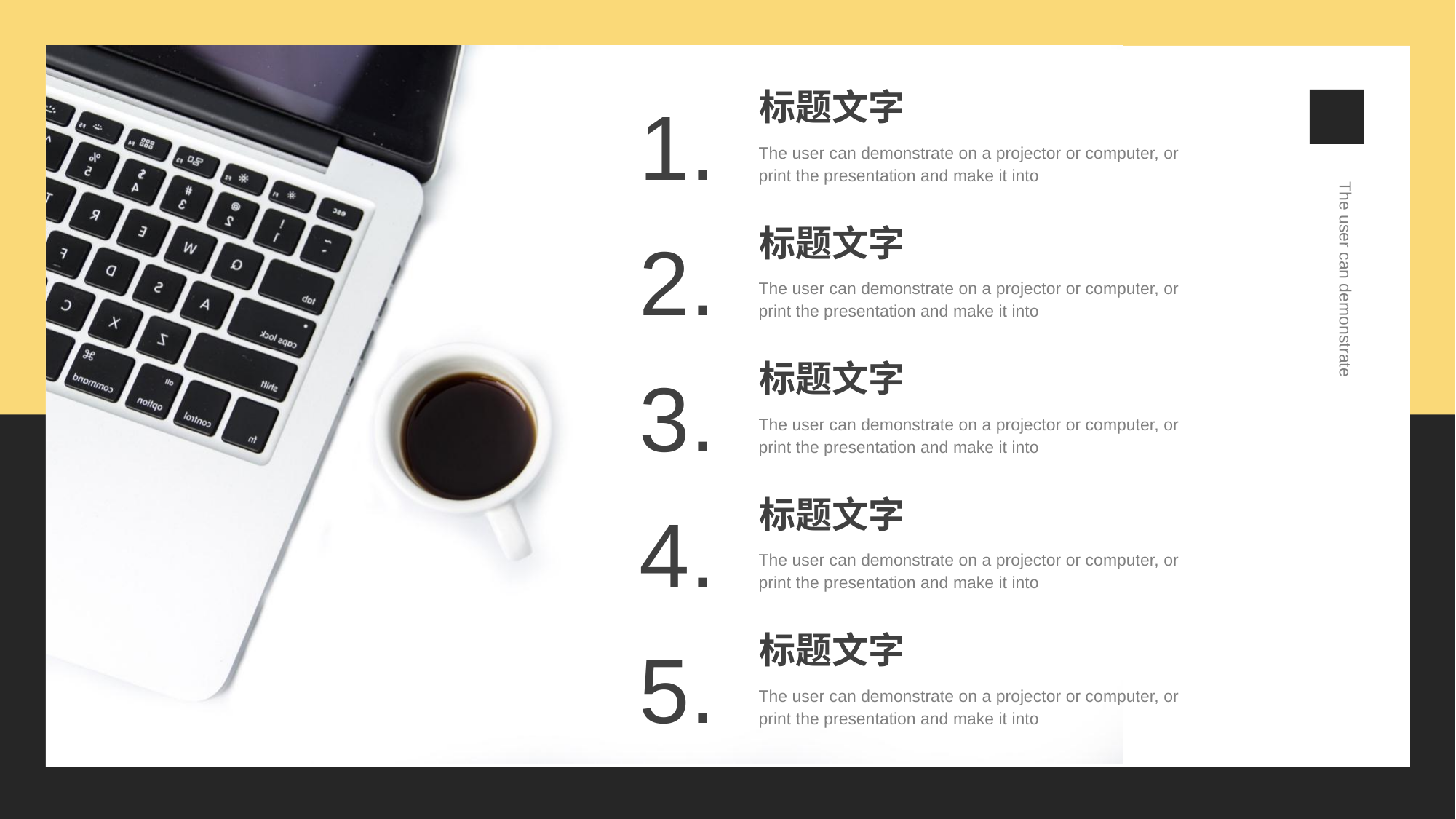

标题文字
1.
The user can demonstrate on a projector or computer, or print the presentation and make it into

The user can demonstrate
标题文字
2.
The user can demonstrate on a projector or computer, or print the presentation and make it into
标题文字
3.
The user can demonstrate on a projector or computer, or print the presentation and make it into
标题文字
4.
The user can demonstrate on a projector or computer, or print the presentation and make it into
标题文字
5.
The user can demonstrate on a projector or computer, or print the presentation and make it into